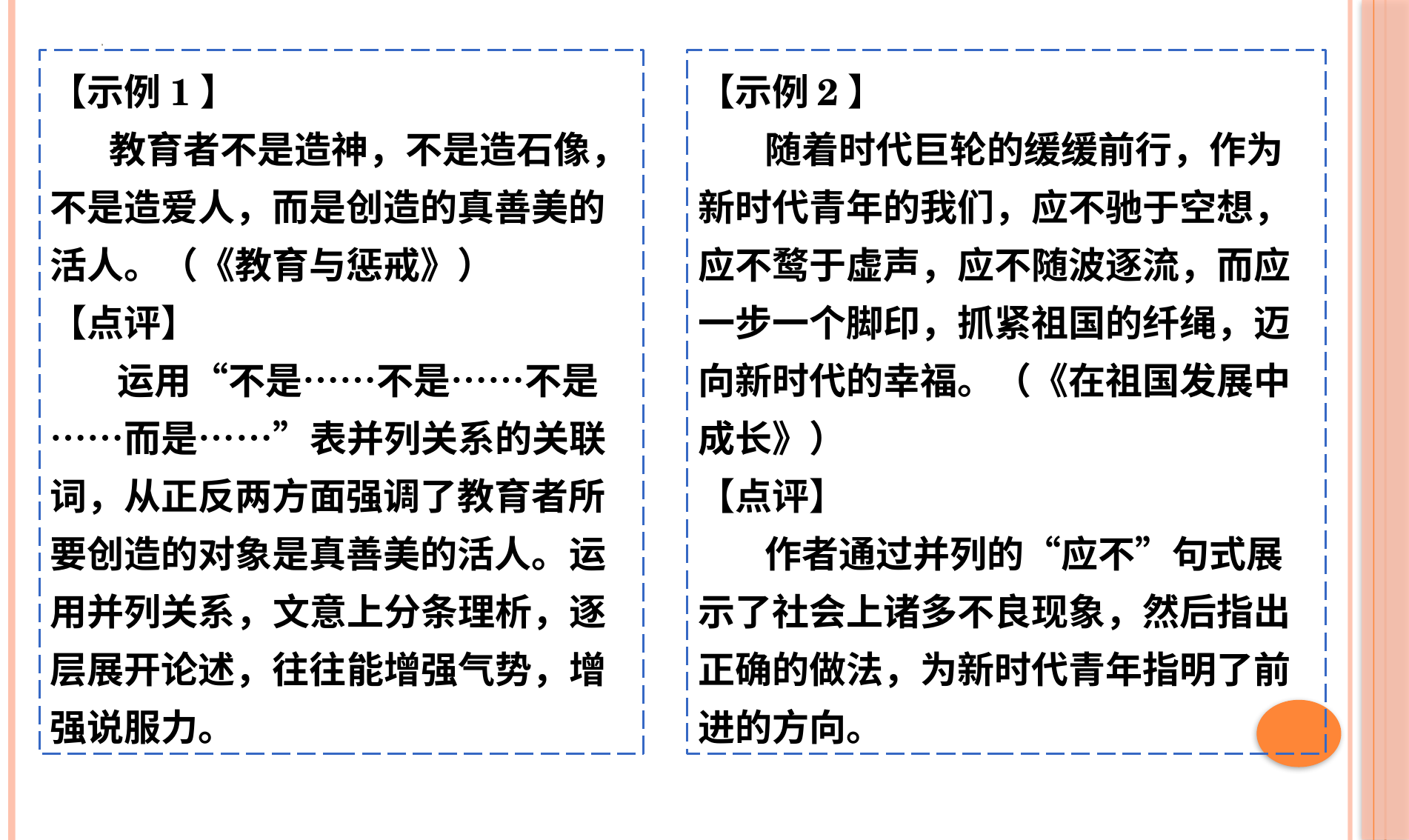

【示例1】
      教育者不是造神，不是造石像，不是造爱人，而是创造的真善美的活人。（《教育与惩戒》）
【点评】
       运用“不是……不是……不是……而是……”表并列关系的关联词，从正反两方面强调了教育者所要创造的对象是真善美的活人。运用并列关系，文意上分条理析，逐层展开论述，往往能增强气势，增强说服力。
【示例2】
       随着时代巨轮的缓缓前行，作为新时代青年的我们，应不驰于空想，应不鹜于虚声，应不随波逐流，而应一步一个脚印，抓紧祖国的纤绳，迈向新时代的幸福。（《在祖国发展中成长》）
【点评】
       作者通过并列的“应不”句式展示了社会上诸多不良现象，然后指出正确的做法，为新时代青年指明了前进的方向。